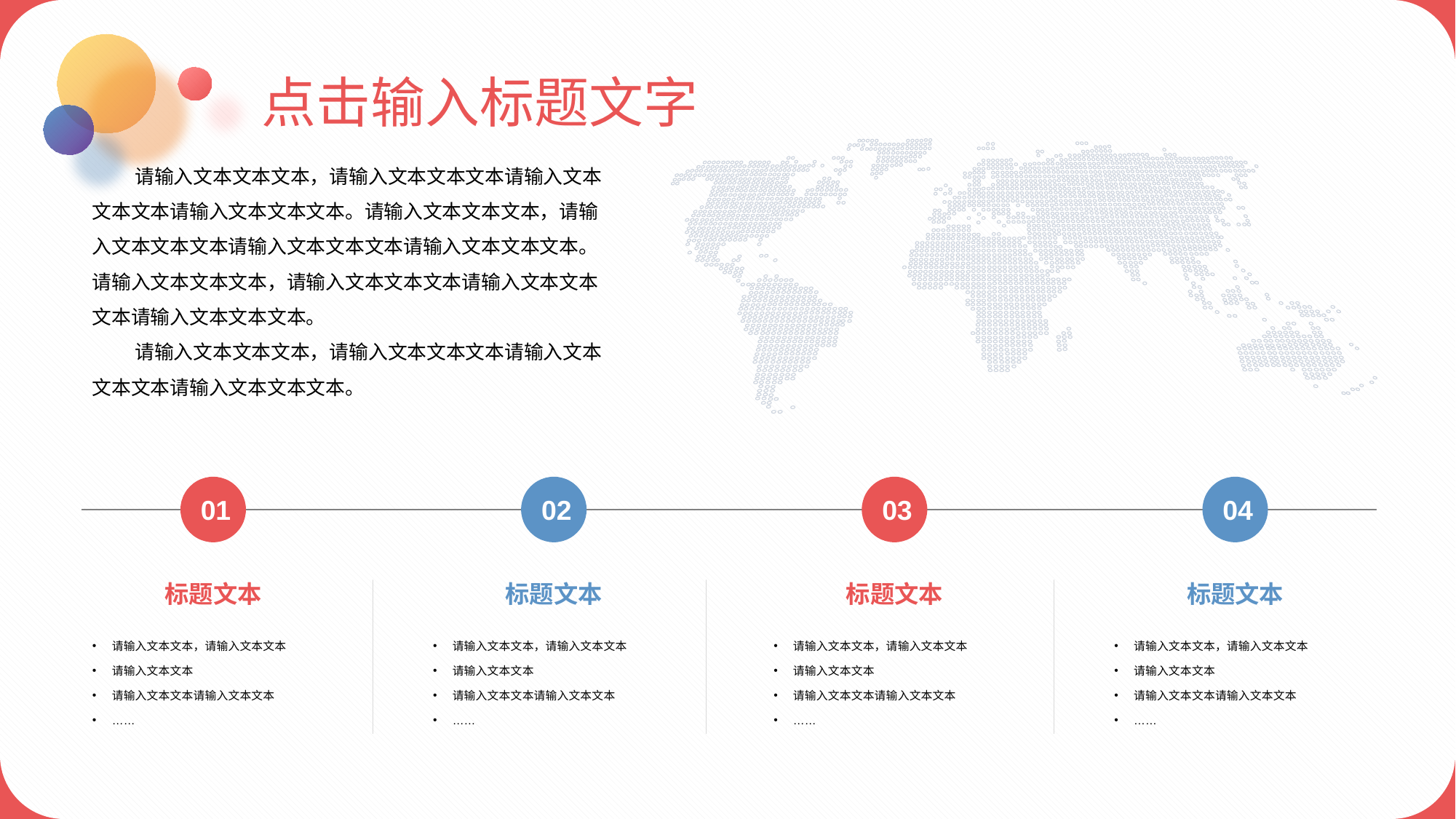

点击输入标题文字

请输入文本文本文本，请输入文本文本文本请输入文本文本文本请输入文本文本文本。请输入文本文本文本，请输入文本文本文本请输入文本文本文本请输入文本文本文本。请输入文本文本文本，请输入文本文本文本请输入文本文本文本请输入文本文本文本。
请输入文本文本文本，请输入文本文本文本请输入文本文本文本请输入文本文本文本。
01
标题文本
请输入文本文本，请输入文本文本
请输入文本文本
请输入文本文本请输入文本文本
……
02
标题文本
请输入文本文本，请输入文本文本
请输入文本文本
请输入文本文本请输入文本文本
……
03
标题文本
请输入文本文本，请输入文本文本
请输入文本文本
请输入文本文本请输入文本文本
……
04
标题文本
请输入文本文本，请输入文本文本
请输入文本文本
请输入文本文本请输入文本文本
……